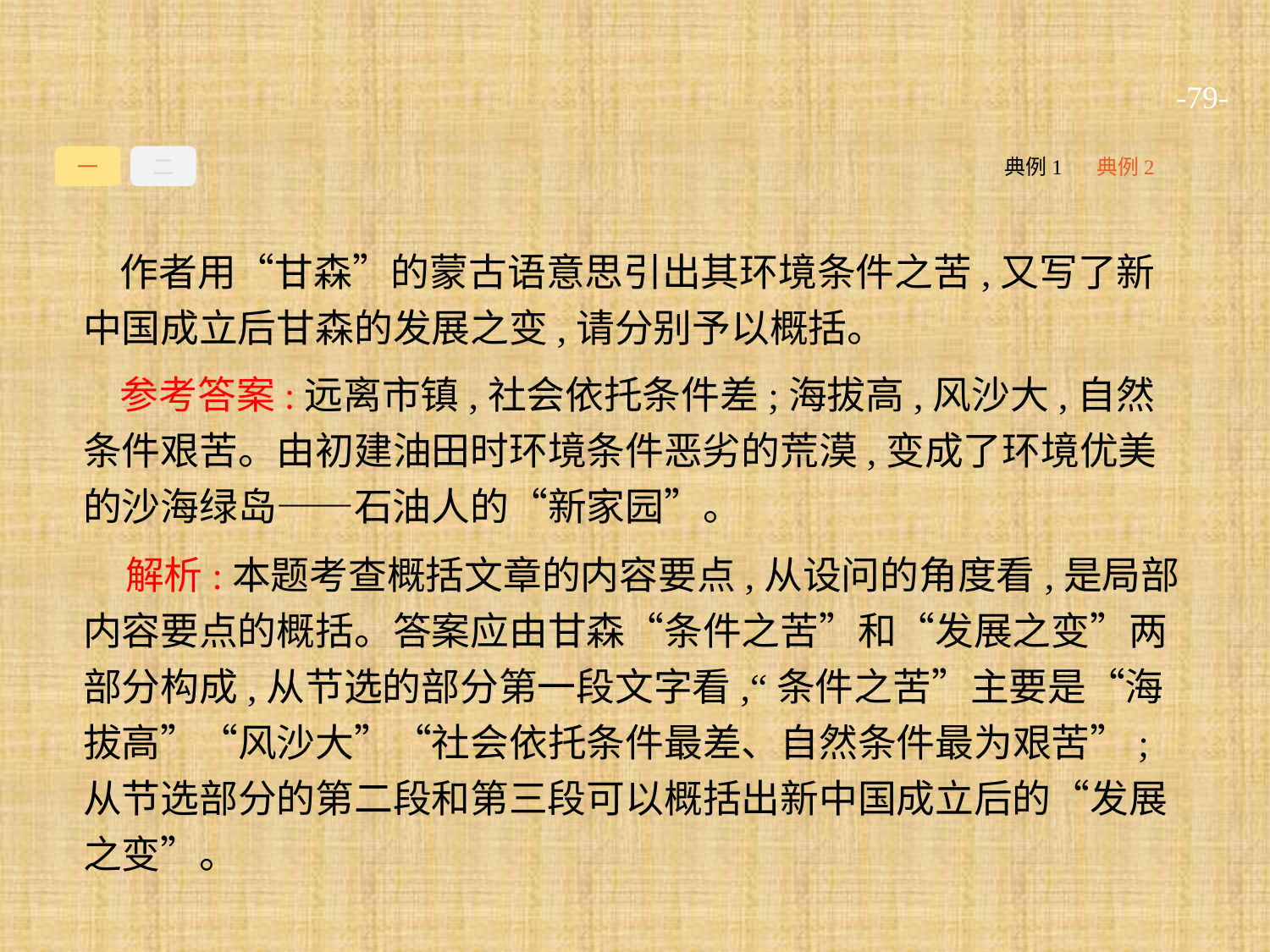

-79-
一
二
典例1
典例2
作者用“甘森”的蒙古语意思引出其环境条件之苦,又写了新中国成立后甘森的发展之变,请分别予以概括。
参考答案:远离市镇,社会依托条件差;海拔高,风沙大,自然条件艰苦。由初建油田时环境条件恶劣的荒漠,变成了环境优美的沙海绿岛——石油人的“新家园”。
解析:本题考查概括文章的内容要点,从设问的角度看,是局部内容要点的概括。答案应由甘森“条件之苦”和“发展之变”两部分构成,从节选的部分第一段文字看,“条件之苦”主要是“海拔高”“风沙大”“社会依托条件最差、自然条件最为艰苦”;从节选部分的第二段和第三段可以概括出新中国成立后的“发展之变”。